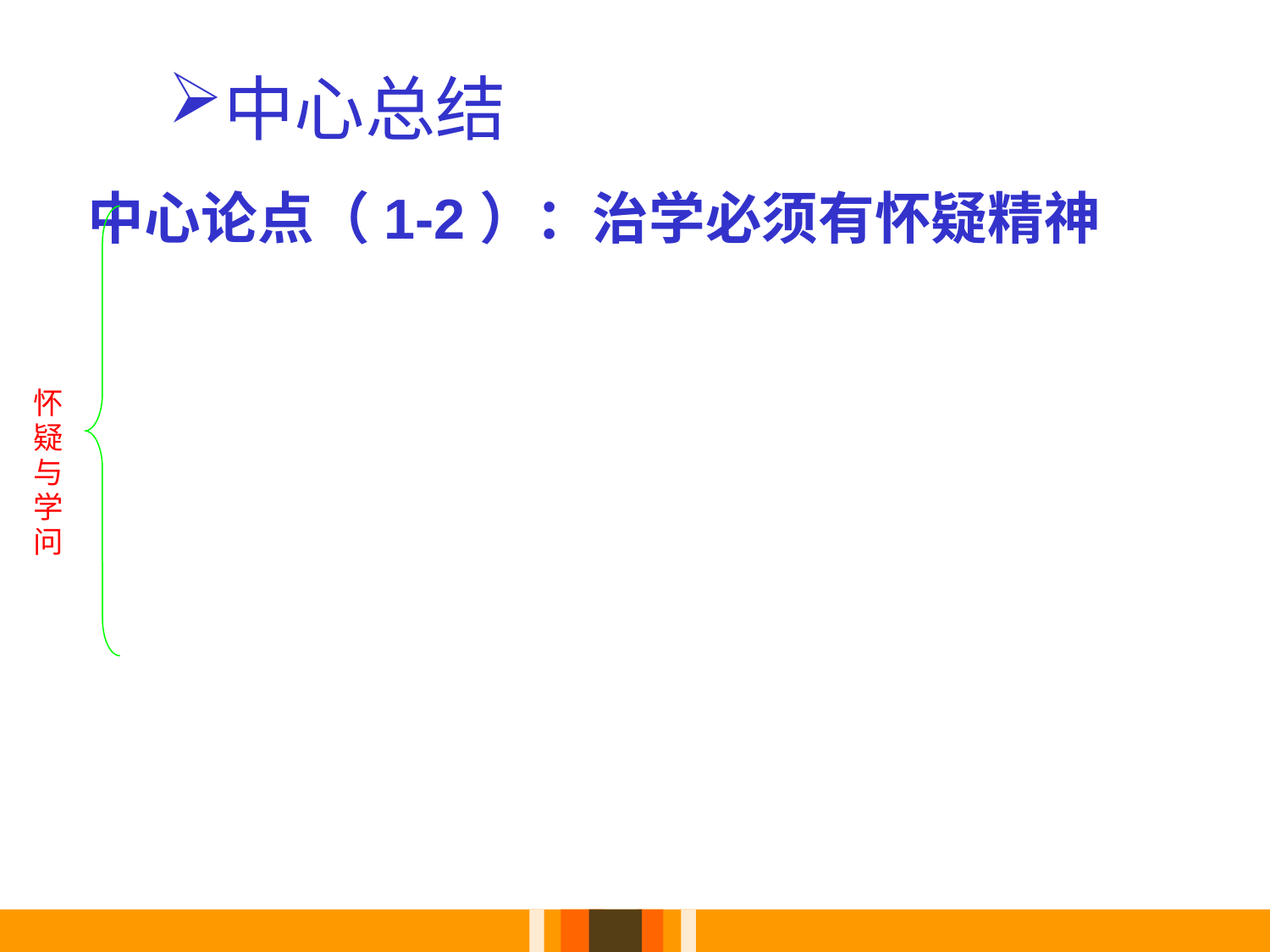

# 中心总结

        中心论点（1-2）：治学必须有怀疑精神

  怀
  疑
  与
  学
  问